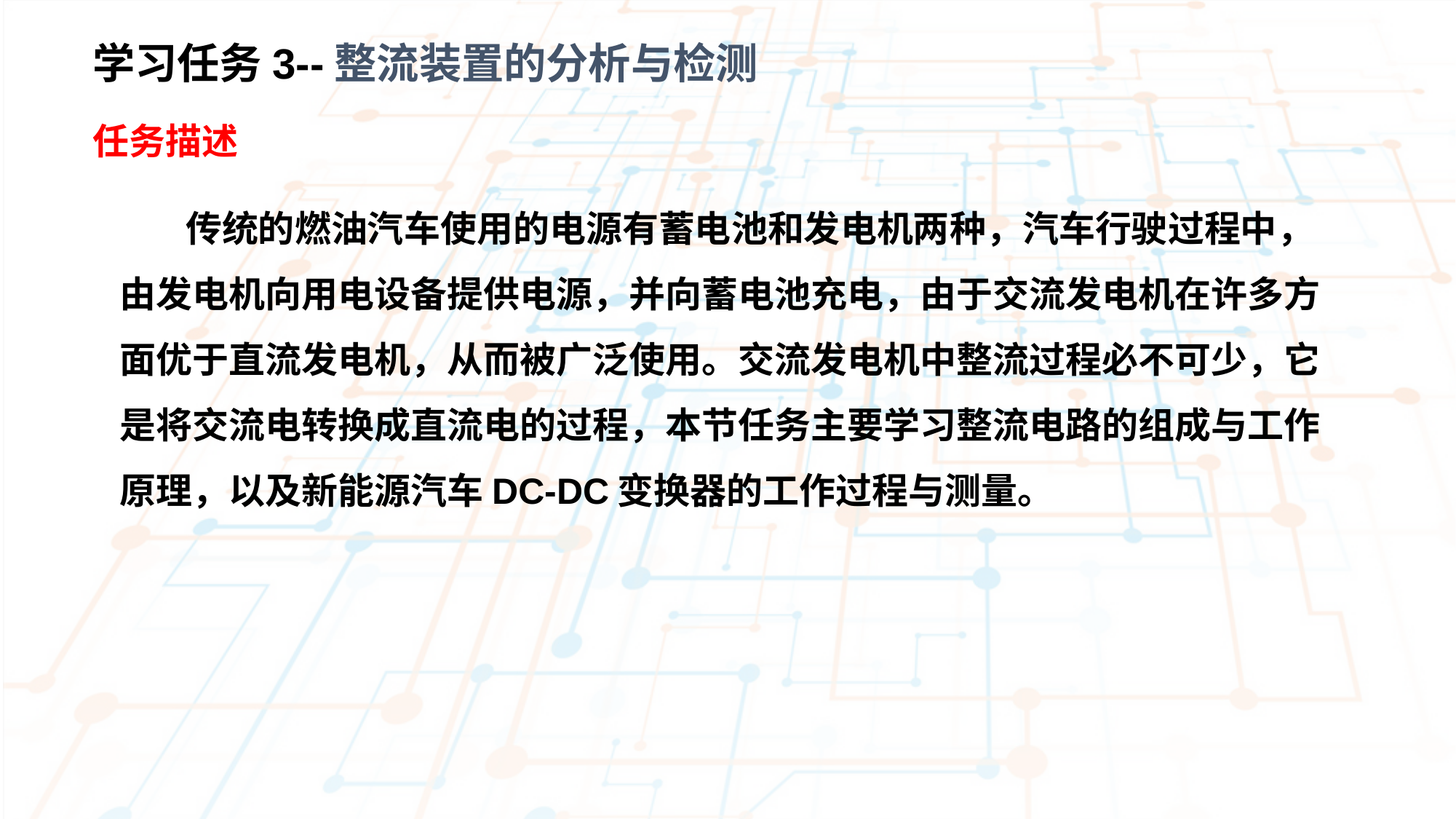

学习任务3--整流装置的分析与检测
任务描述

       传统的燃油汽车使用的电源有蓄电池和发电机两种，汽车行驶过程中，由发电机向用电设备提供电源，并向蓄电池充电，由于交流发电机在许多方面优于直流发电机，从而被广泛使用。交流发电机中整流过程必不可少，它是将交流电转换成直流电的过程，本节任务主要学习整流电路的组成与工作原理，以及新能源汽车DC-DC变换器的工作过程与测量。